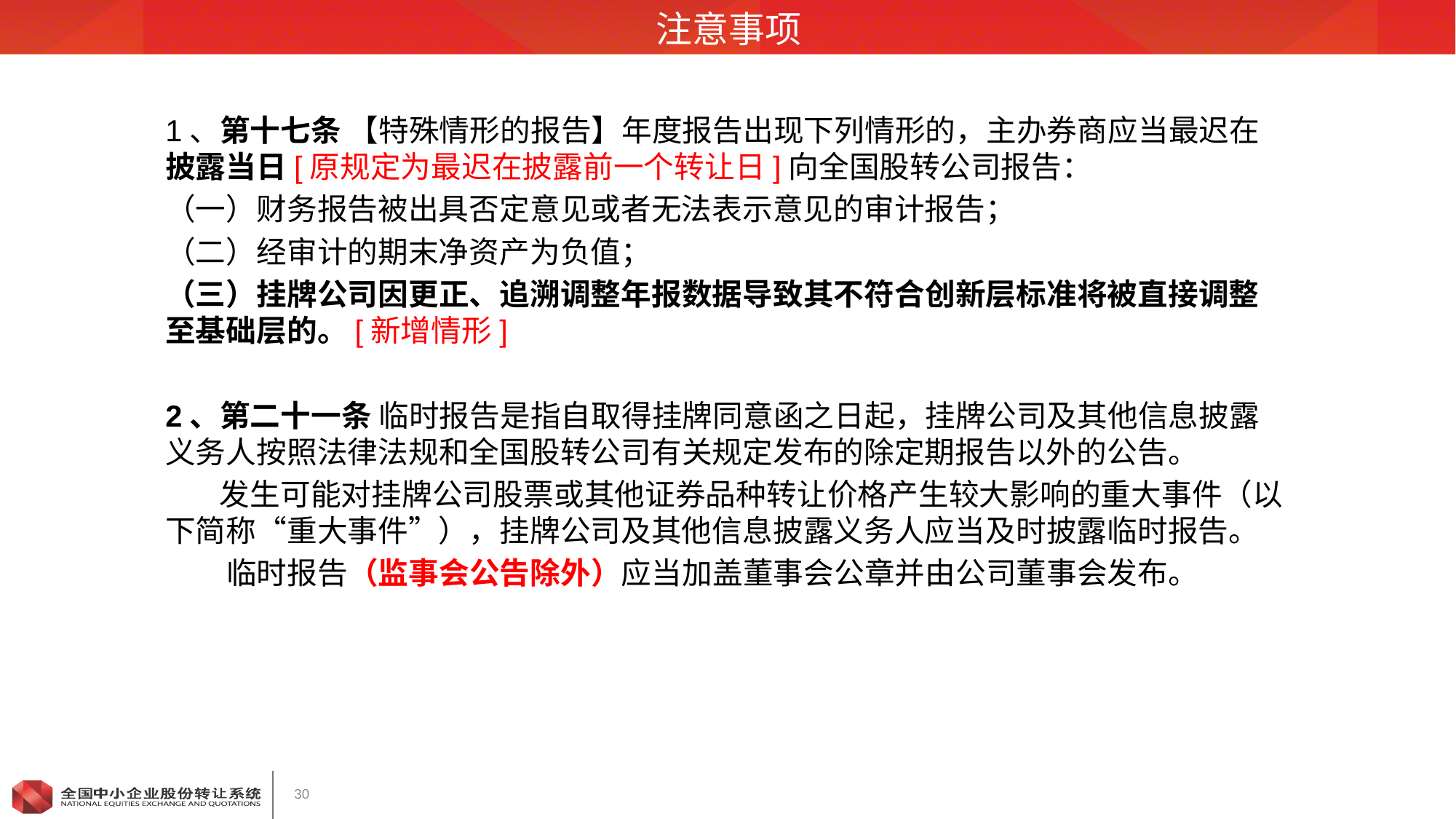

# 注意事项
1、第十七条 【特殊情形的报告】年度报告出现下列情形的，主办券商应当最迟在披露当日[原规定为最迟在披露前一个转让日]向全国股转公司报告：
（一）财务报告被出具否定意见或者无法表示意见的审计报告；
（二）经审计的期末净资产为负值；
（三）挂牌公司因更正、追溯调整年报数据导致其不符合创新层标准将被直接调整至基础层的。[新增情形]

2、第二十一条 临时报告是指自取得挂牌同意函之日起，挂牌公司及其他信息披露义务人按照法律法规和全国股转公司有关规定发布的除定期报告以外的公告。
       发生可能对挂牌公司股票或其他证券品种转让价格产生较大影响的重大事件（以下简称“重大事件”），挂牌公司及其他信息披露义务人应当及时披露临时报告。
        临时报告（监事会公告除外）应当加盖董事会公章并由公司董事会发布。

30